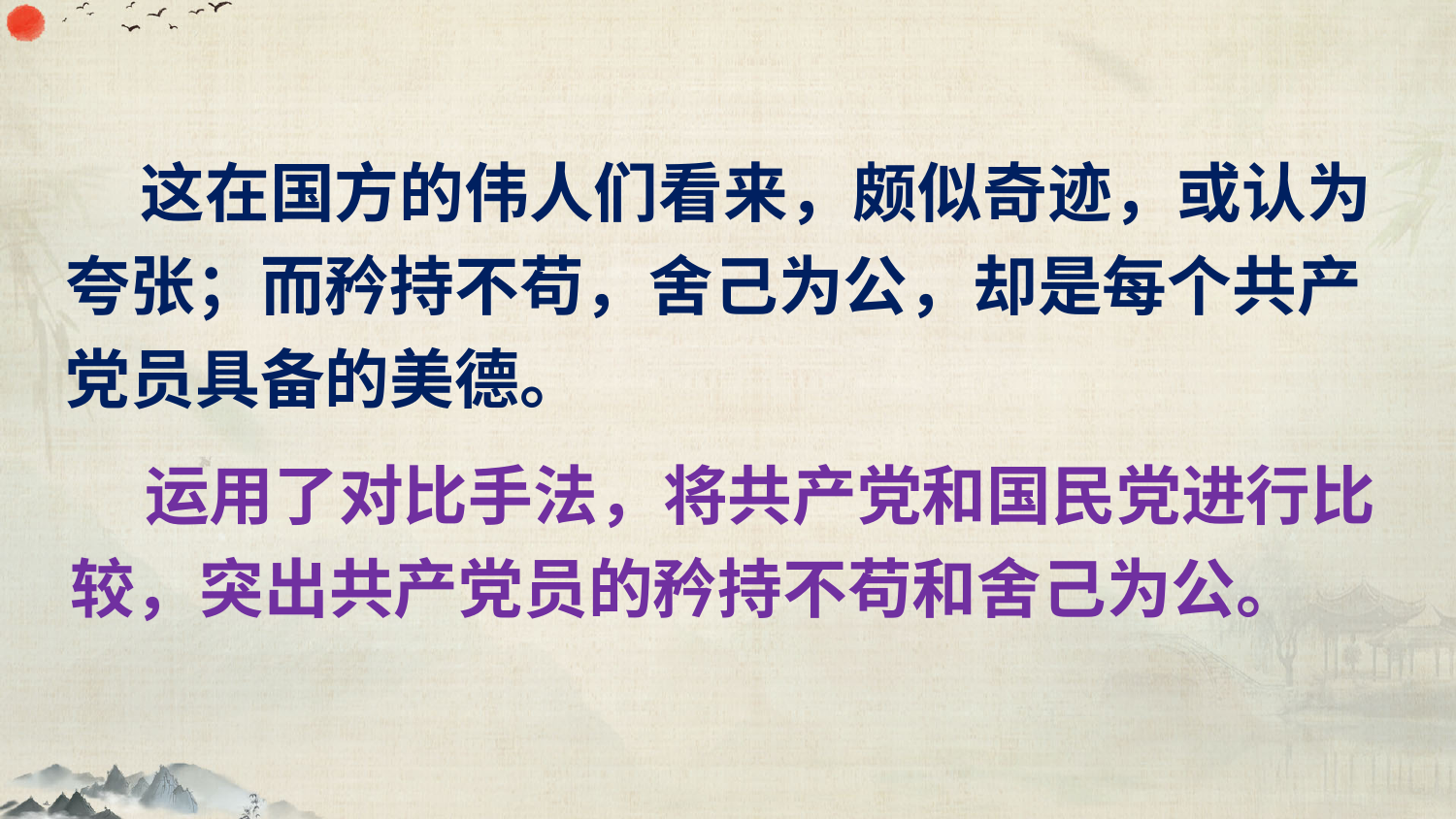

这在国方的伟人们看来，颇似奇迹，或认为夸张；而矜持不苟，舍己为公，却是每个共产党员具备的美德。
    运用了对比手法，将共产党和国民党进行比较，突出共产党员的矜持不苟和舍己为公。